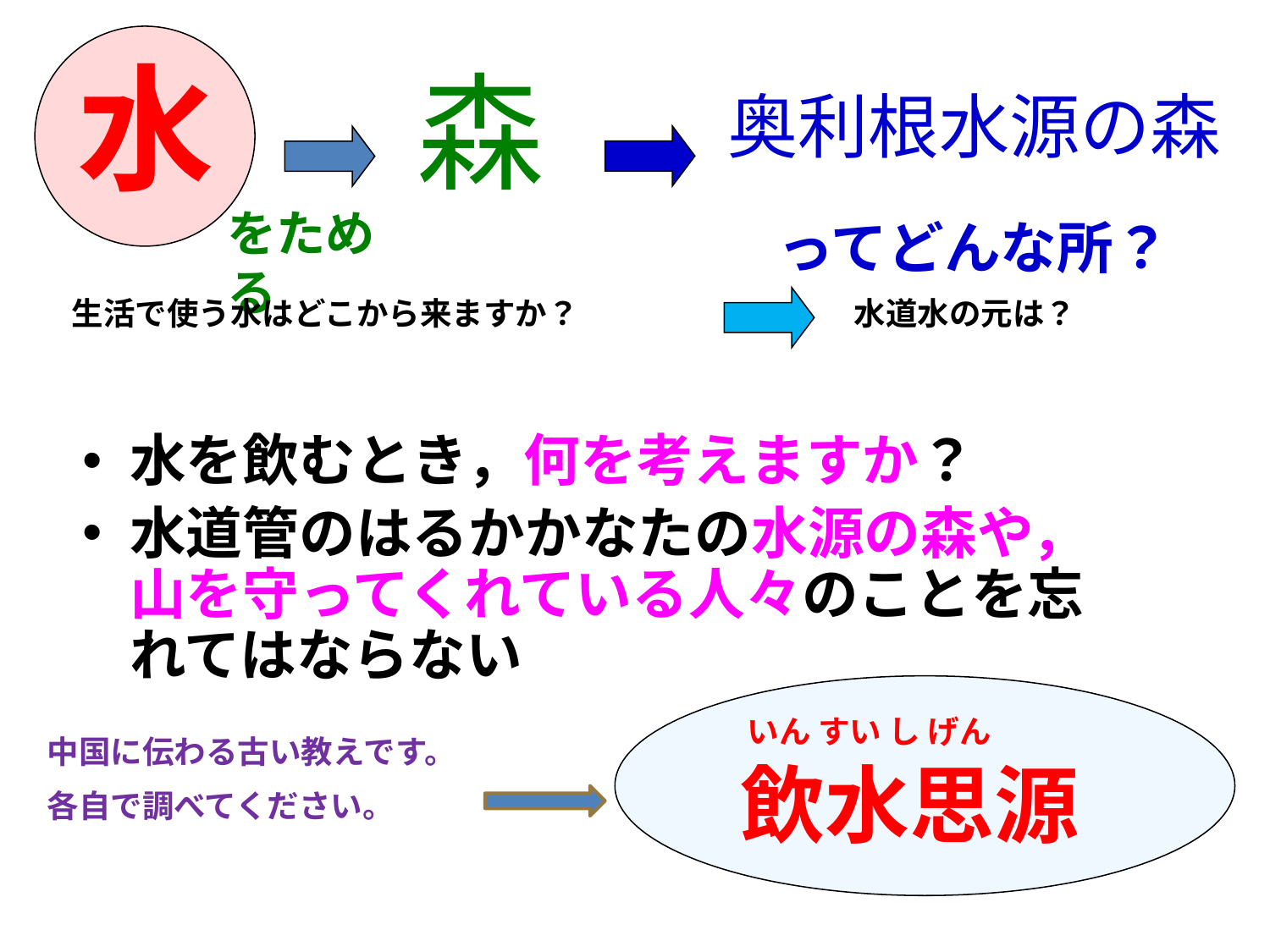

# 水
森

をためる
奥利根水源の森

ってどんな所？
生活で使う水はどこから来ますか？
　　　　水道水の元は？

水を飲むとき，何を考えますか？
水道管のはるかかなたの水源の森や，山を守ってくれている人々のことを忘れてはならない

いん すい し げん
飲水思源
中国に伝わる古い教えです。
各自で調べてください。